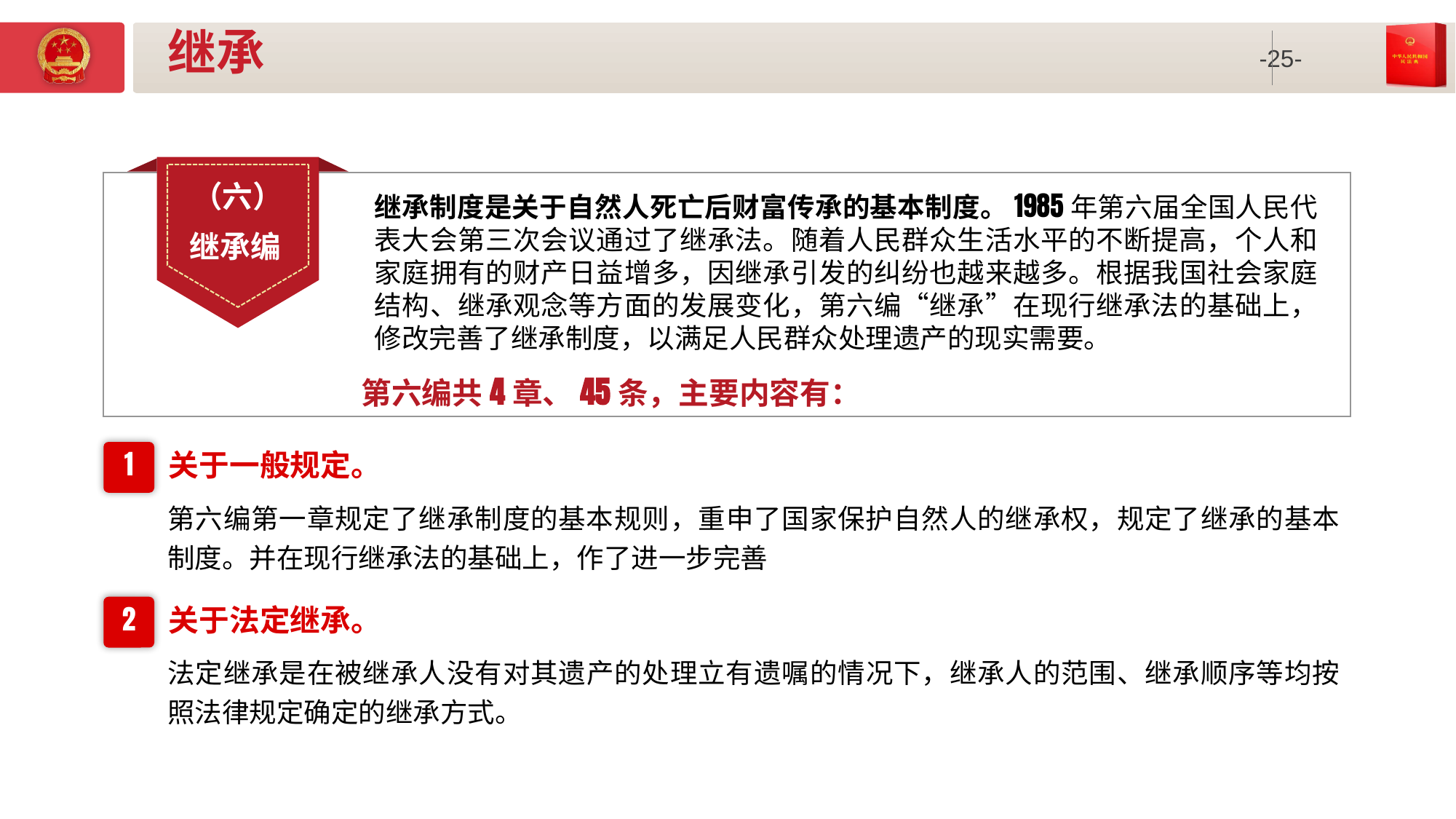

# 继承

（六）
继承编

继承制度是关于自然人死亡后财富传承的基本制度。1985年第六届全国人民代表大会第三次会议通过了继承法。随着人民群众生活水平的不断提高，个人和家庭拥有的财产日益增多，因继承引发的纠纷也越来越多。根据我国社会家庭结构、继承观念等方面的发展变化，第六编“继承”在现行继承法的基础上，修改完善了继承制度，以满足人民群众处理遗产的现实需要。
第六编共4章、45条，主要内容有：
关于一般规定。
1
第六编第一章规定了继承制度的基本规则，重申了国家保护自然人的继承权，规定了继承的基本制度。并在现行继承法的基础上，作了进一步完善
关于法定继承。
2
法定继承是在被继承人没有对其遗产的处理立有遗嘱的情况下，继承人的范围、继承顺序等均按照法律规定确定的继承方式。